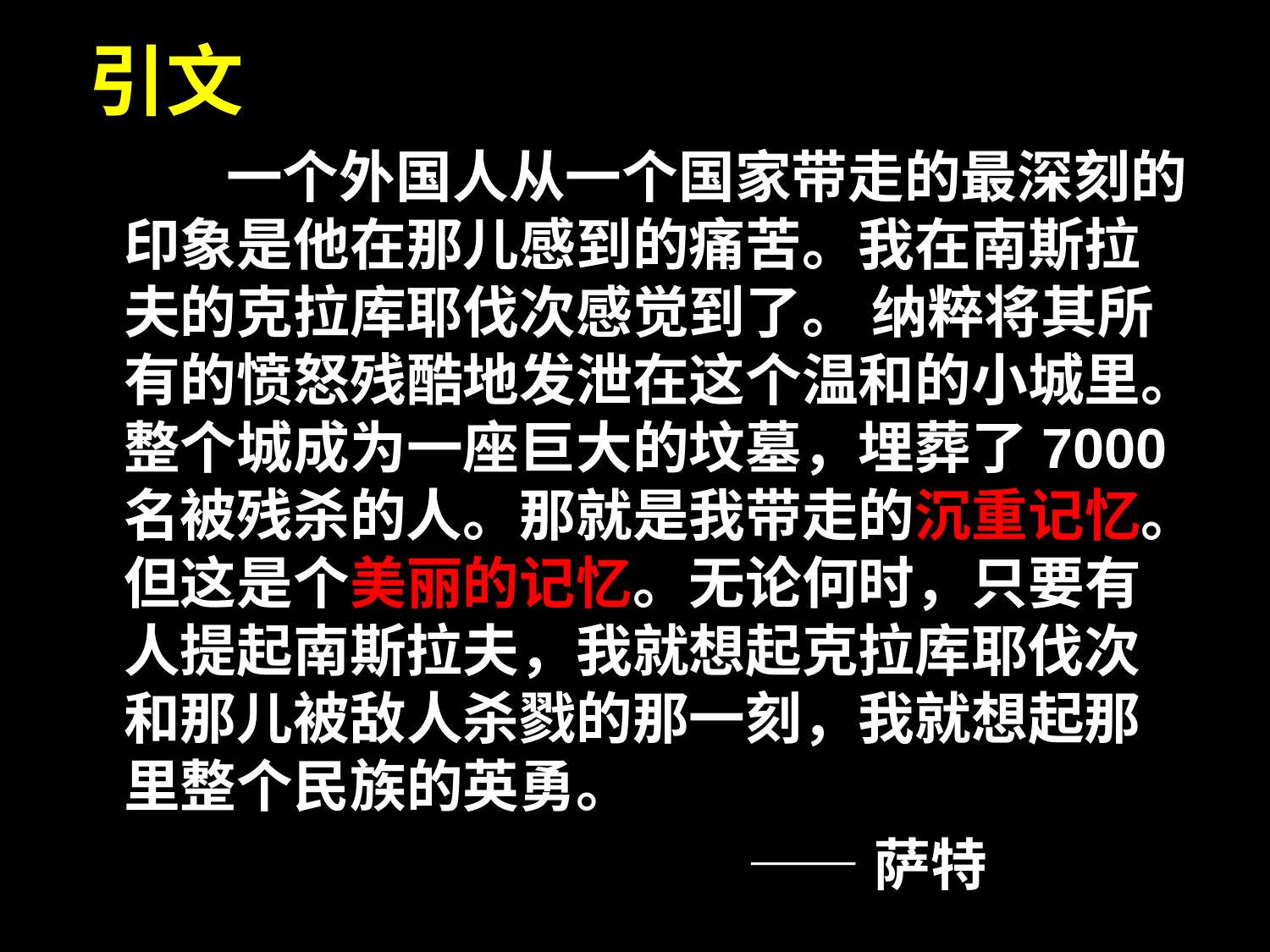

引文

       一个外国人从一个国家带走的最深刻的印象是他在那儿感到的痛苦。我在南斯拉夫的克拉库耶伐次感觉到了。 纳粹将其所有的愤怒残酷地发泄在这个温和的小城里。整个城成为一座巨大的坟墓，埋葬了7000名被残杀的人。那就是我带走的沉重记忆。但这是个美丽的记忆。无论何时，只要有人提起南斯拉夫，我就想起克拉库耶伐次和那儿被敌人杀戮的那一刻，我就想起那里整个民族的英勇。
                                                    ——萨特